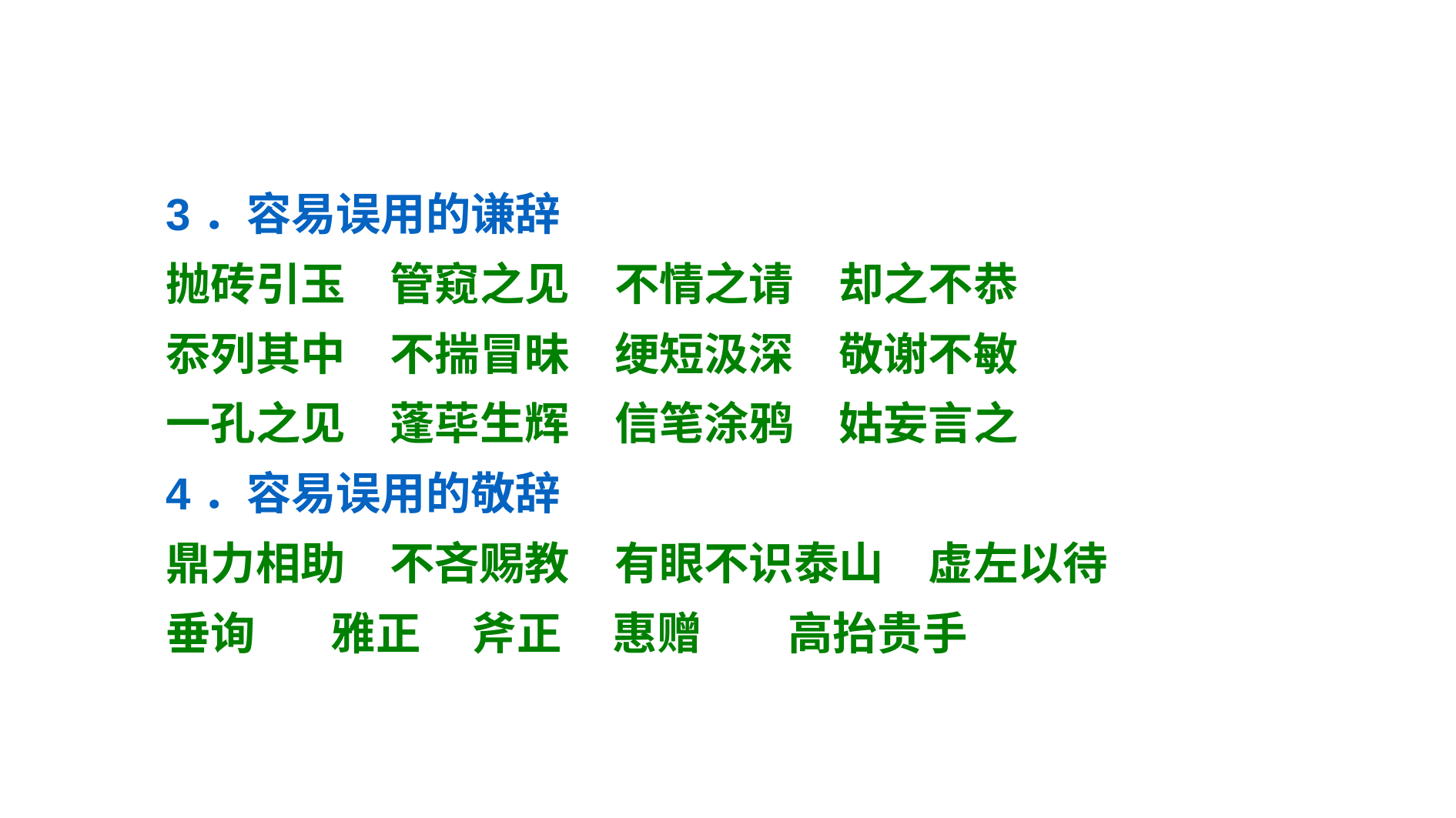

3．容易误用的谦辞
抛砖引玉　管窥之见　不情之请　却之不恭
忝列其中　不揣冒昧　绠短汲深　敬谢不敏
一孔之见　蓬荜生辉　信笔涂鸦　姑妄言之
4．容易误用的敬辞
鼎力相助　不吝赐教　有眼不识泰山　虚左以待
垂询　   雅正     斧正     惠赠    　高抬贵手